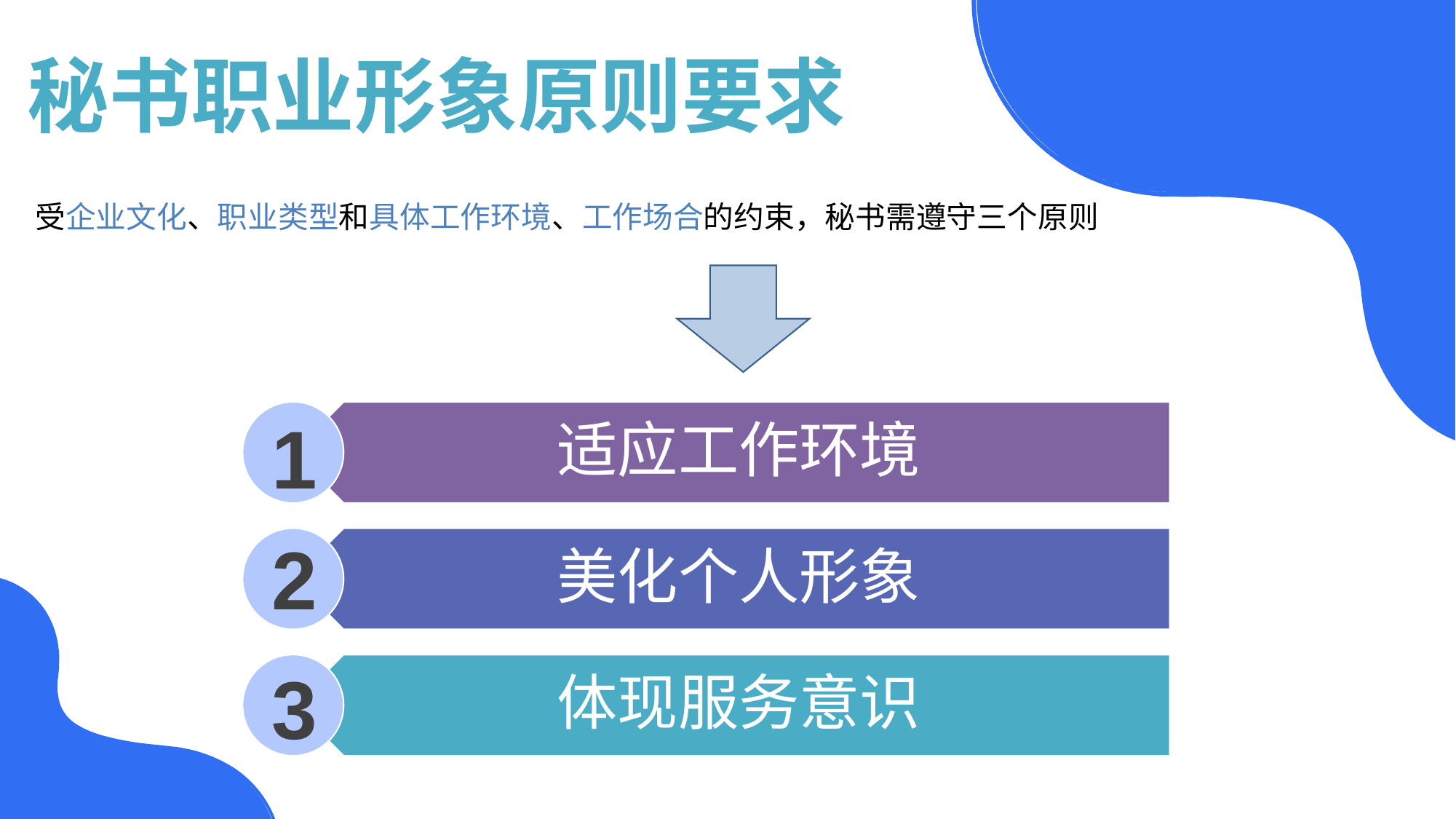

秘书职业形象原则要求
受企业文化、职业类型和具体工作环境、工作场合的约束，秘书需遵守三个原则

1
适应工作环境
美化个人形象
体现服务意识

2

3